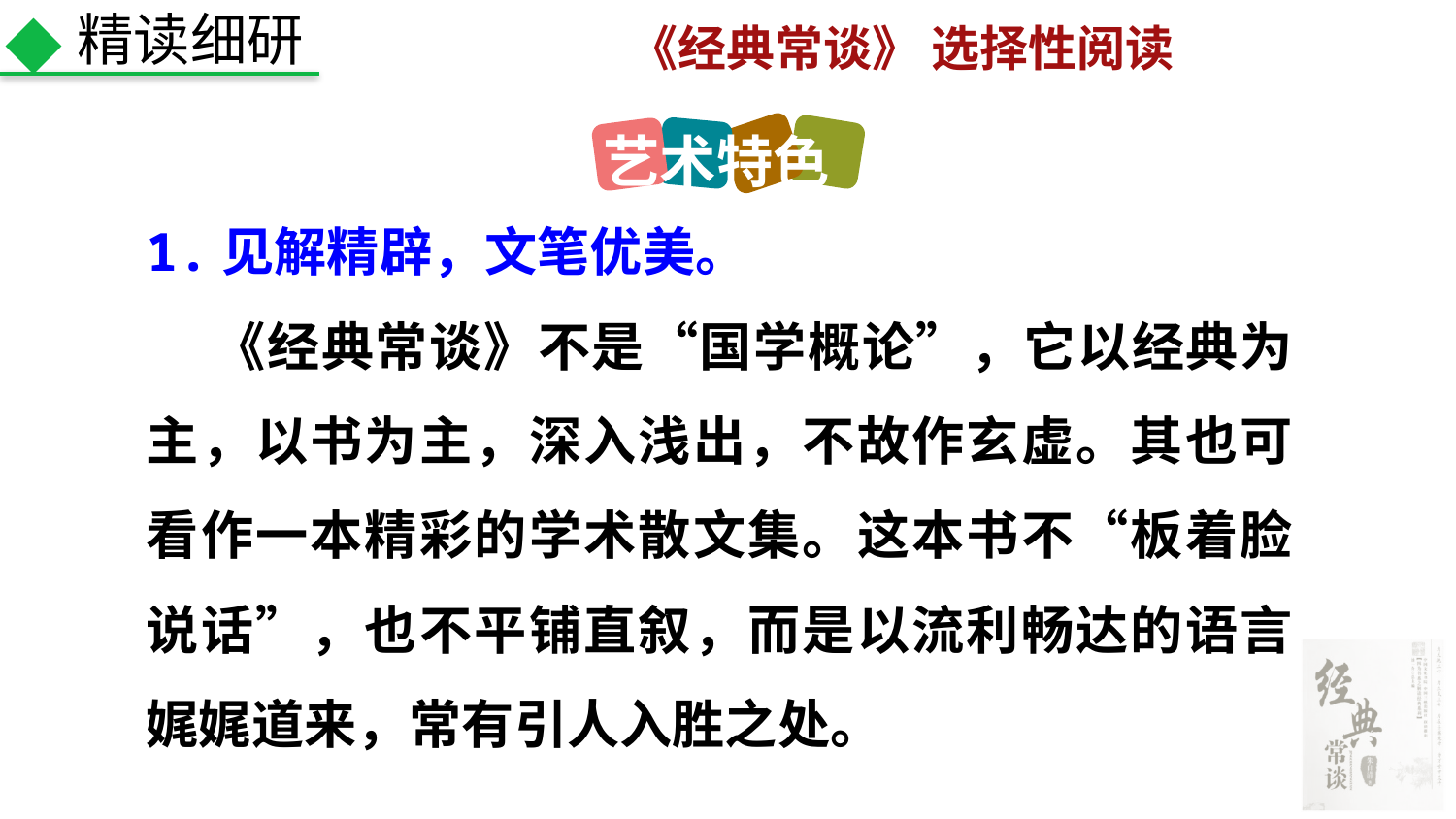

精读细研

艺术特色

1.见解精辟，文笔优美。
    《经典常谈》不是“国学概论”，它以经典为主，以书为主，深入浅出，不故作玄虚。其也可看作一本精彩的学术散文集。这本书不“板着脸说话”，也不平铺直叙，而是以流利畅达的语言娓娓道来，常有引人入胜之处。